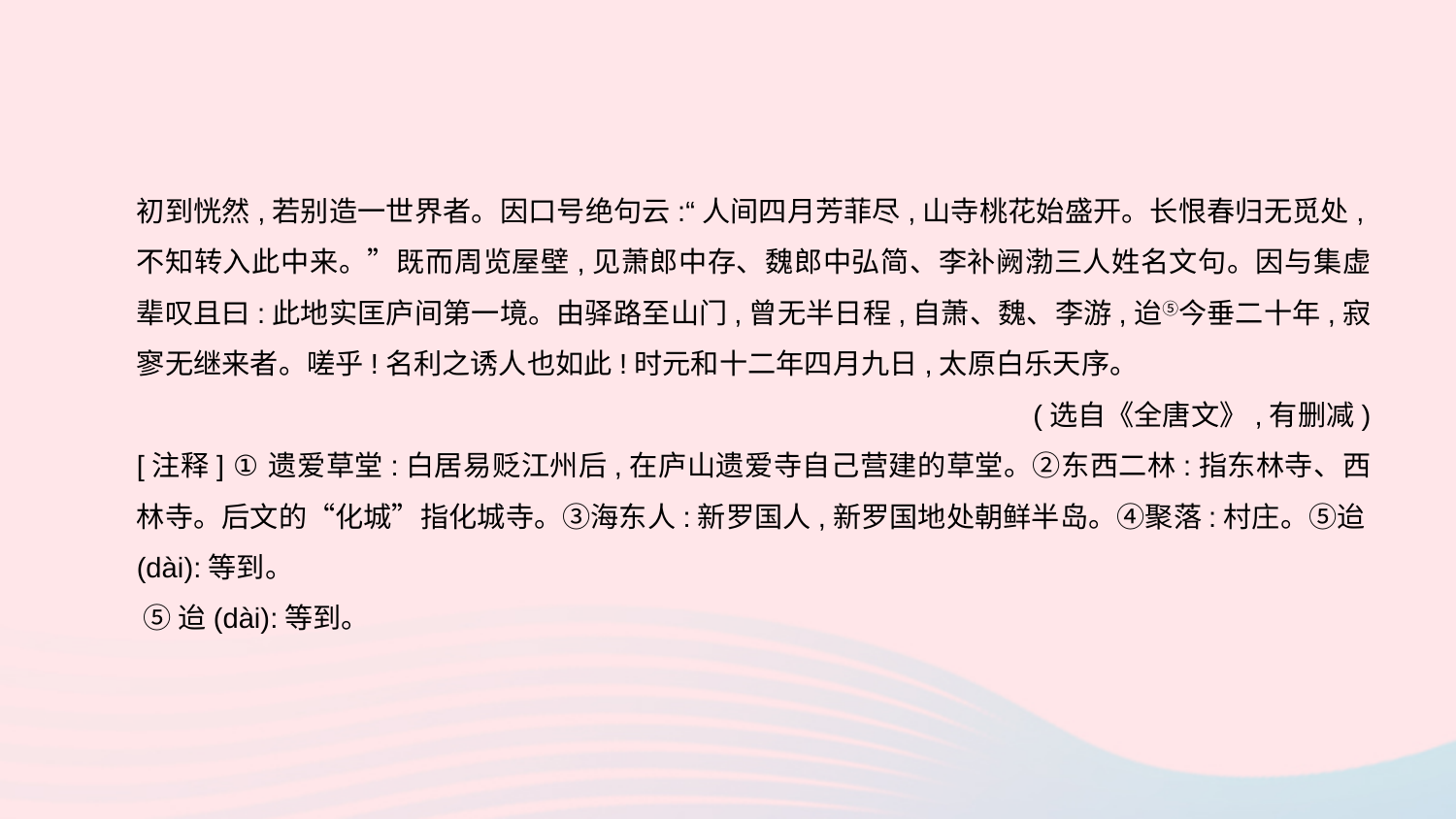

初到恍然,若别造一世界者。因口号绝句云:“人间四月芳菲尽,山寺桃花始盛开。长恨春归无觅处,不知转入此中来。”既而周览屋壁,见萧郎中存、魏郎中弘简、李补阙渤三人姓名文句。因与集虚辈叹且曰:此地实匡庐间第一境。由驿路至山门,曾无半日程,自萧、魏、李游,迨⑤今垂二十年,寂寥无继来者。嗟乎!名利之诱人也如此!时元和十二年四月九日,太原白乐天序。
(选自《全唐文》,有删减)
[注释] ①遗爱草堂:白居易贬江州后,在庐山遗爱寺自己营建的草堂。②东西二林:指东林寺、西林寺。后文的“化城”指化城寺。③海东人:新罗国人,新罗国地处朝鲜半岛。④聚落:村庄。⑤迨(dài):等到。
 ⑤迨(dài):等到。